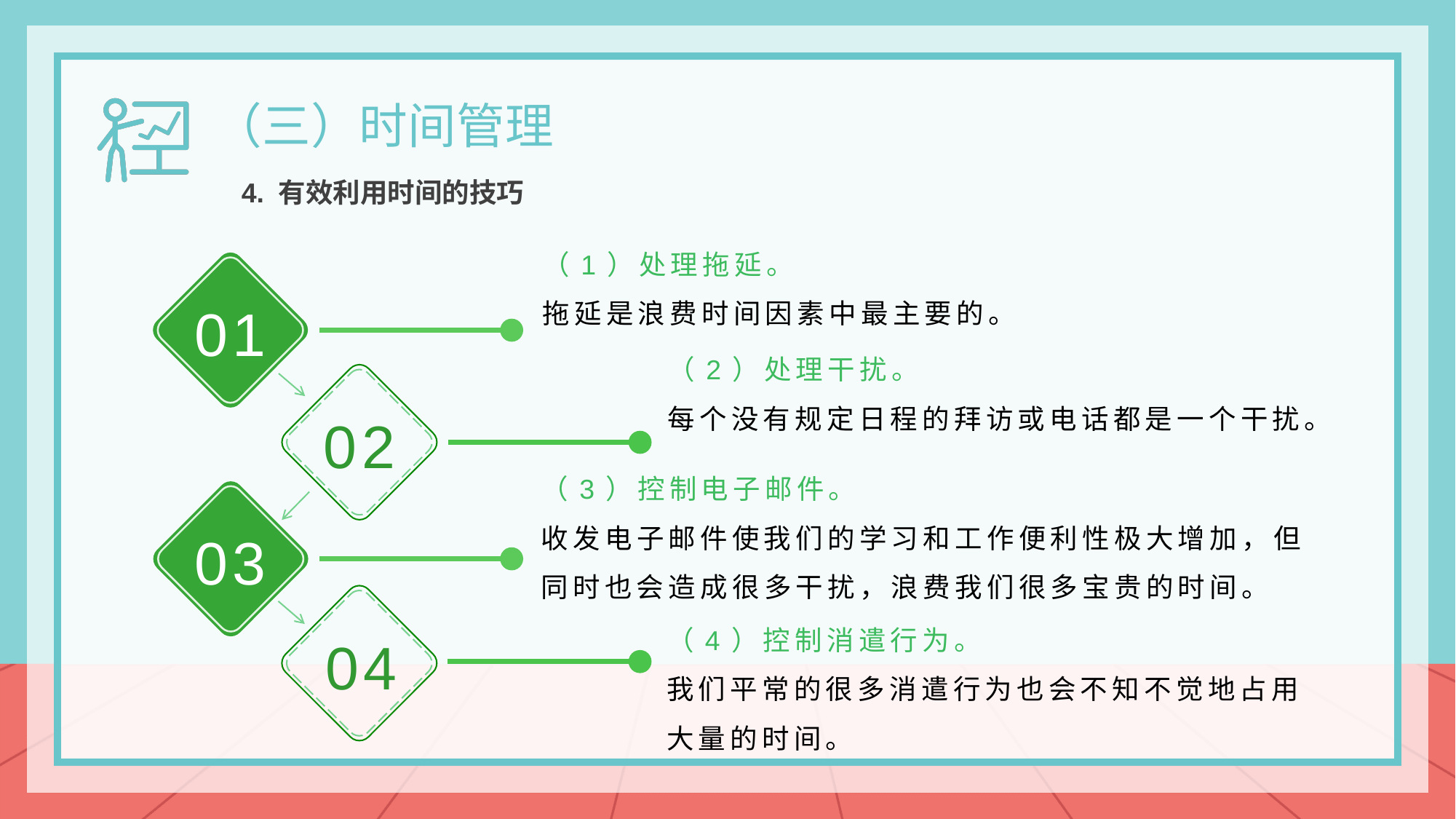

（三）时间管理
4. 有效利用时间的技巧
（1）处理拖延。
拖延是浪费时间因素中最主要的。

01

（2）处理干扰。
每个没有规定日程的拜访或电话都是一个干扰。

02

（3）控制电子邮件。
收发电子邮件使我们的学习和工作便利性极大增加，但同时也会造成很多干扰，浪费我们很多宝贵的时间。

03

（4）控制消遣行为。
我们平常的很多消遣行为也会不知不觉地占用大量的时间。

04